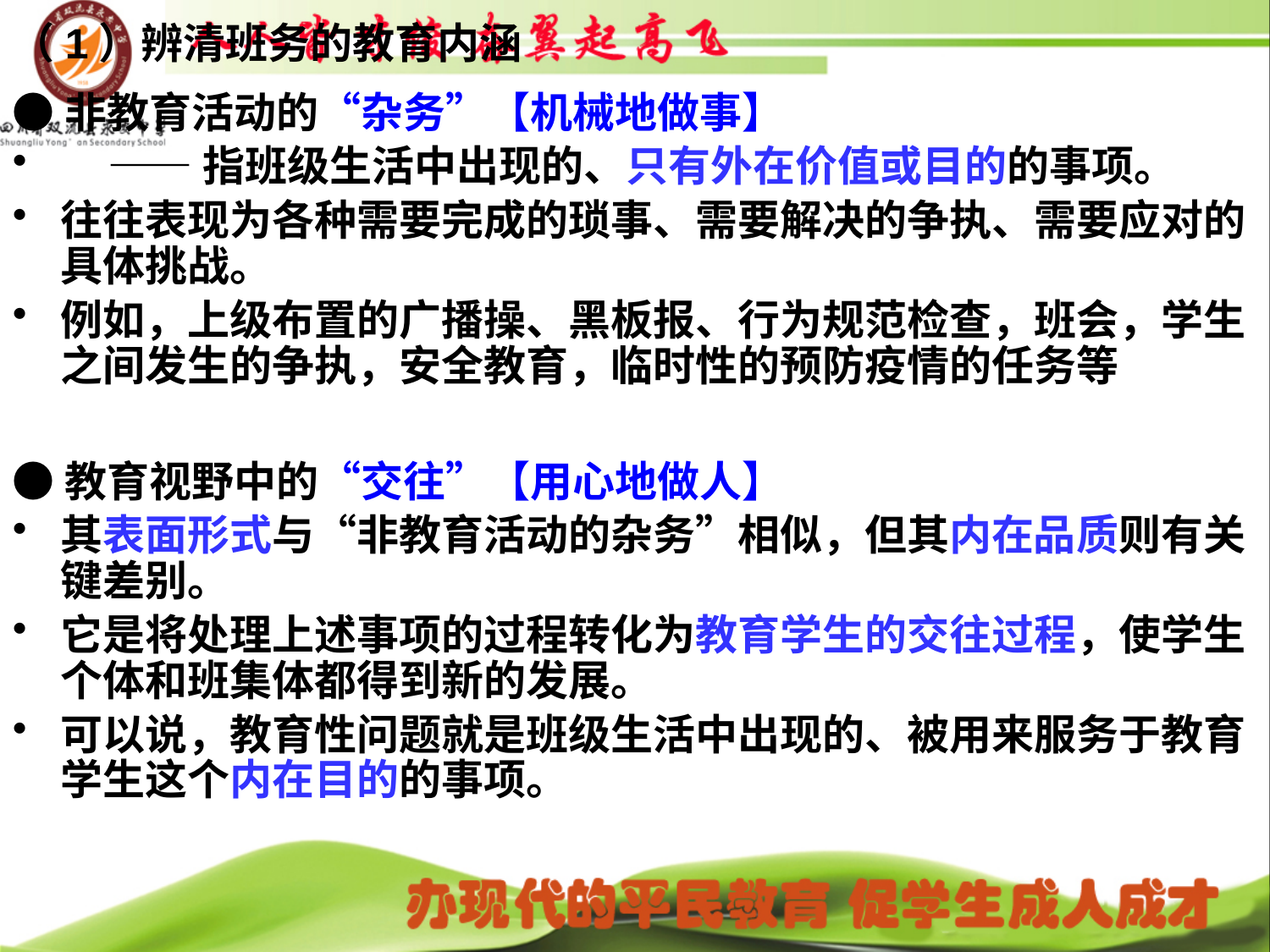

（1）辨清班务的教育内涵
●非教育活动的“杂务”【机械地做事】
     ——指班级生活中出现的、只有外在价值或目的的事项。
往往表现为各种需要完成的琐事、需要解决的争执、需要应对的具体挑战。
例如，上级布置的广播操、黑板报、行为规范检查，班会，学生之间发生的争执，安全教育，临时性的预防疫情的任务等

●教育视野中的“交往”【用心地做人】
其表面形式与“非教育活动的杂务”相似，但其内在品质则有关键差别。
它是将处理上述事项的过程转化为教育学生的交往过程，使学生个体和班集体都得到新的发展。
可以说，教育性问题就是班级生活中出现的、被用来服务于教育学生这个内在目的的事项。